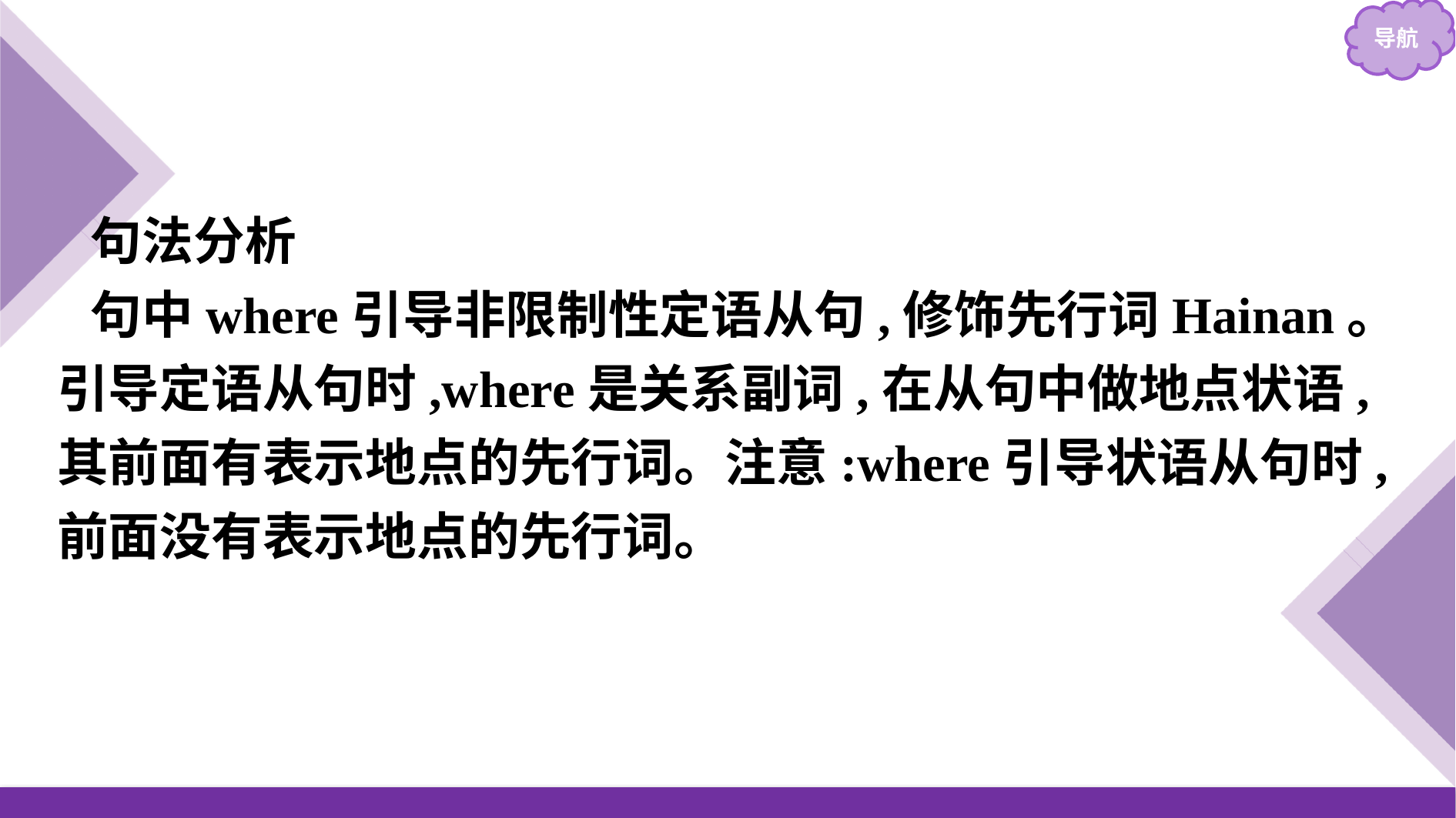

句法分析
句中where引导非限制性定语从句,修饰先行词Hainan。引导定语从句时,where是关系副词,在从句中做地点状语,其前面有表示地点的先行词。注意:where引导状语从句时,前面没有表示地点的先行词。